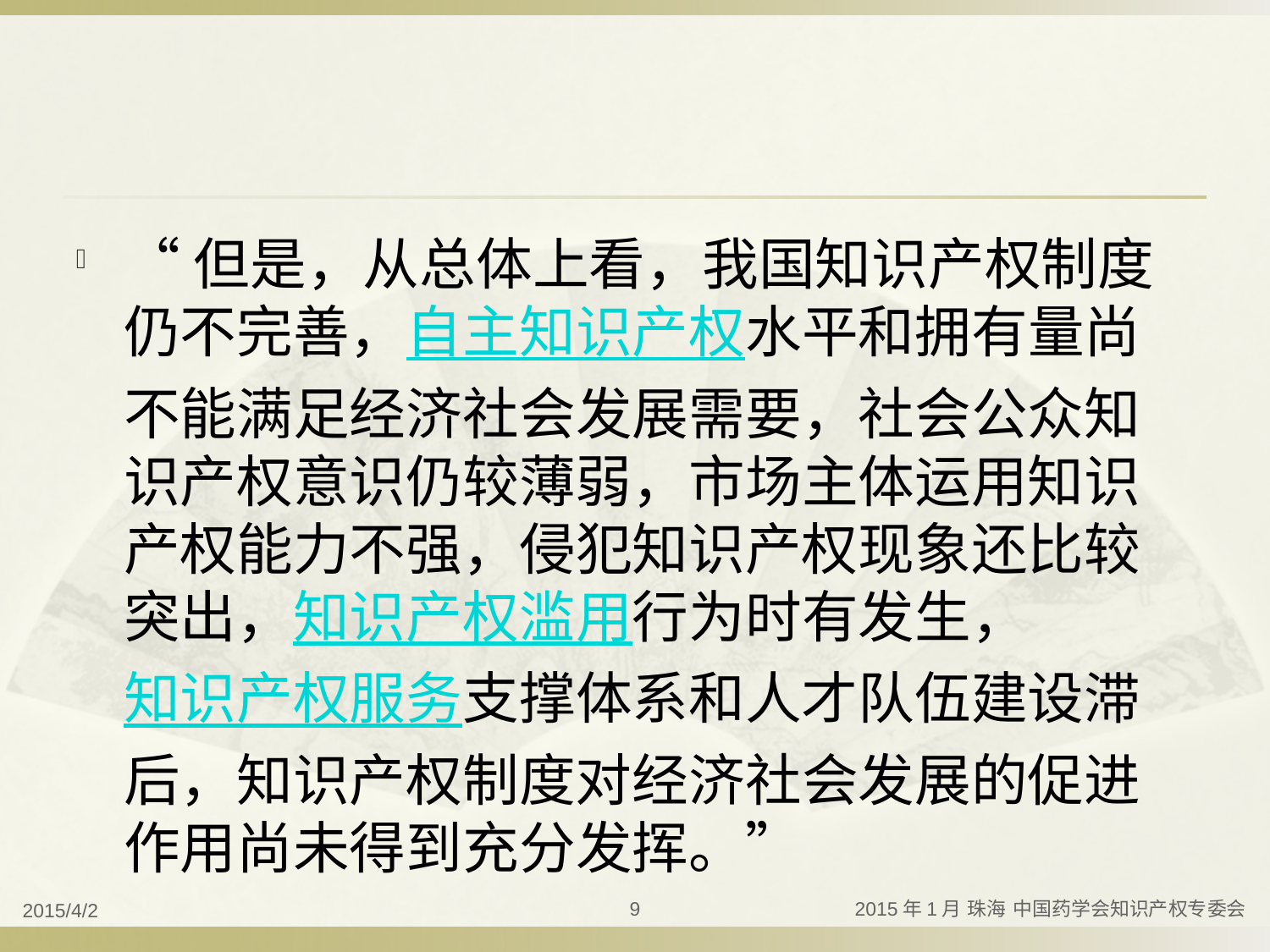

#
“但是，从总体上看，我国知识产权制度仍不完善，自主知识产权水平和拥有量尚不能满足经济社会发展需要，社会公众知识产权意识仍较薄弱，市场主体运用知识产权能力不强，侵犯知识产权现象还比较突出，知识产权滥用行为时有发生，知识产权服务支撑体系和人才队伍建设滞后，知识产权制度对经济社会发展的促进作用尚未得到充分发挥。”
2015/4/2
9
2015年1月 珠海 中国药学会知识产权专委会